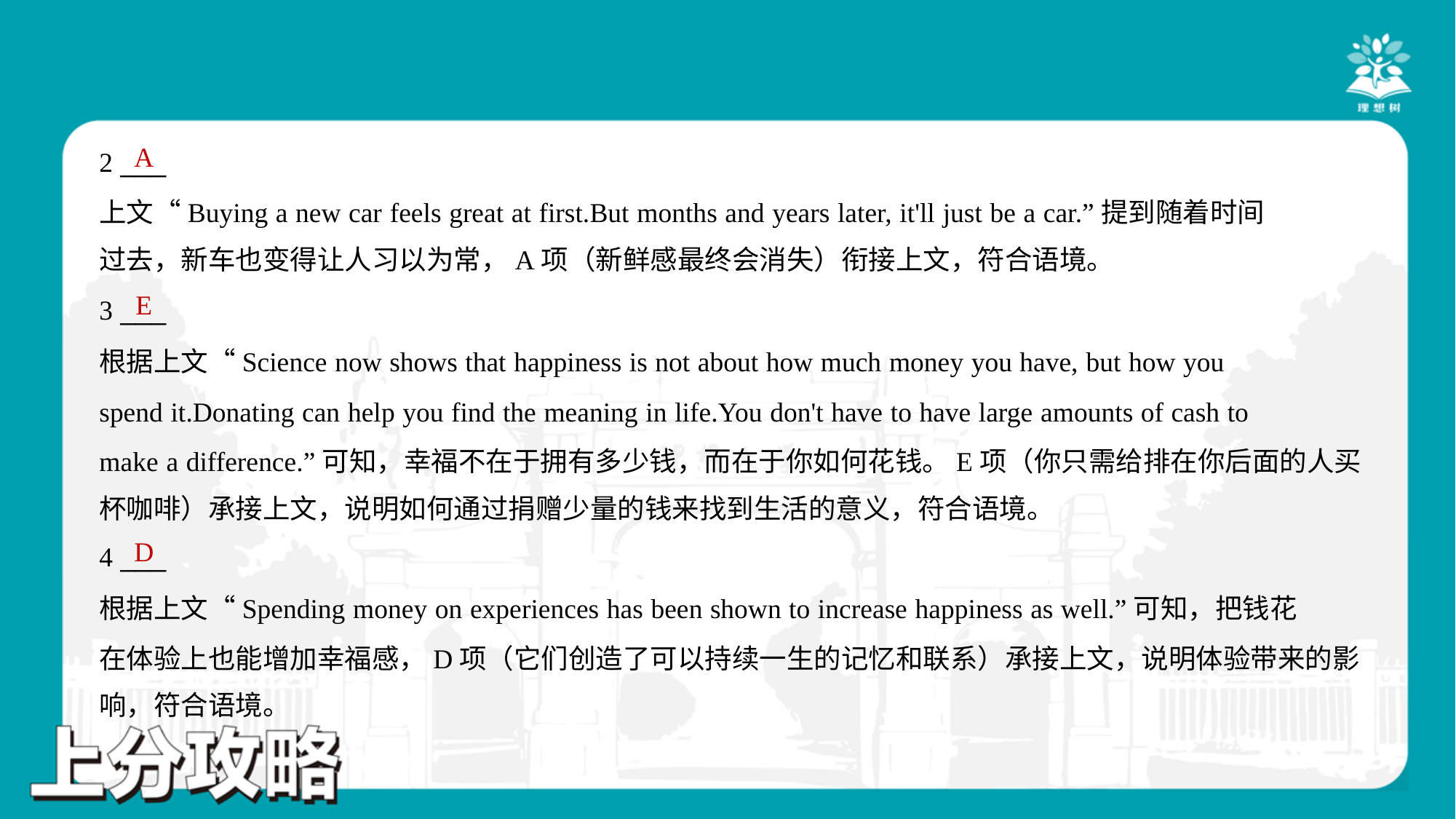

A
2 ___
上文“Buying a new car feels great at first.But months and years later, it'll just be a car.”提到随着时间
过去，新车也变得让人习以为常，A项（新鲜感最终会消失）衔接上文，符合语境。
E
3 ___
根据上文“Science now shows that happiness is not about how much money you have, but how you
spend it.Donating can help you find the meaning in life.You don't have to have large amounts of cash to
make a difference.”可知，幸福不在于拥有多少钱，而在于你如何花钱。E项（你只需给排在你后面的人买
杯咖啡）承接上文，说明如何通过捐赠少量的钱来找到生活的意义，符合语境。
D
4 ___
根据上文“Spending money on experiences has been shown to increase happiness as well.”可知，把钱花
在体验上也能增加幸福感，D项（它们创造了可以持续一生的记忆和联系）承接上文，说明体验带来的影
响，符合语境。